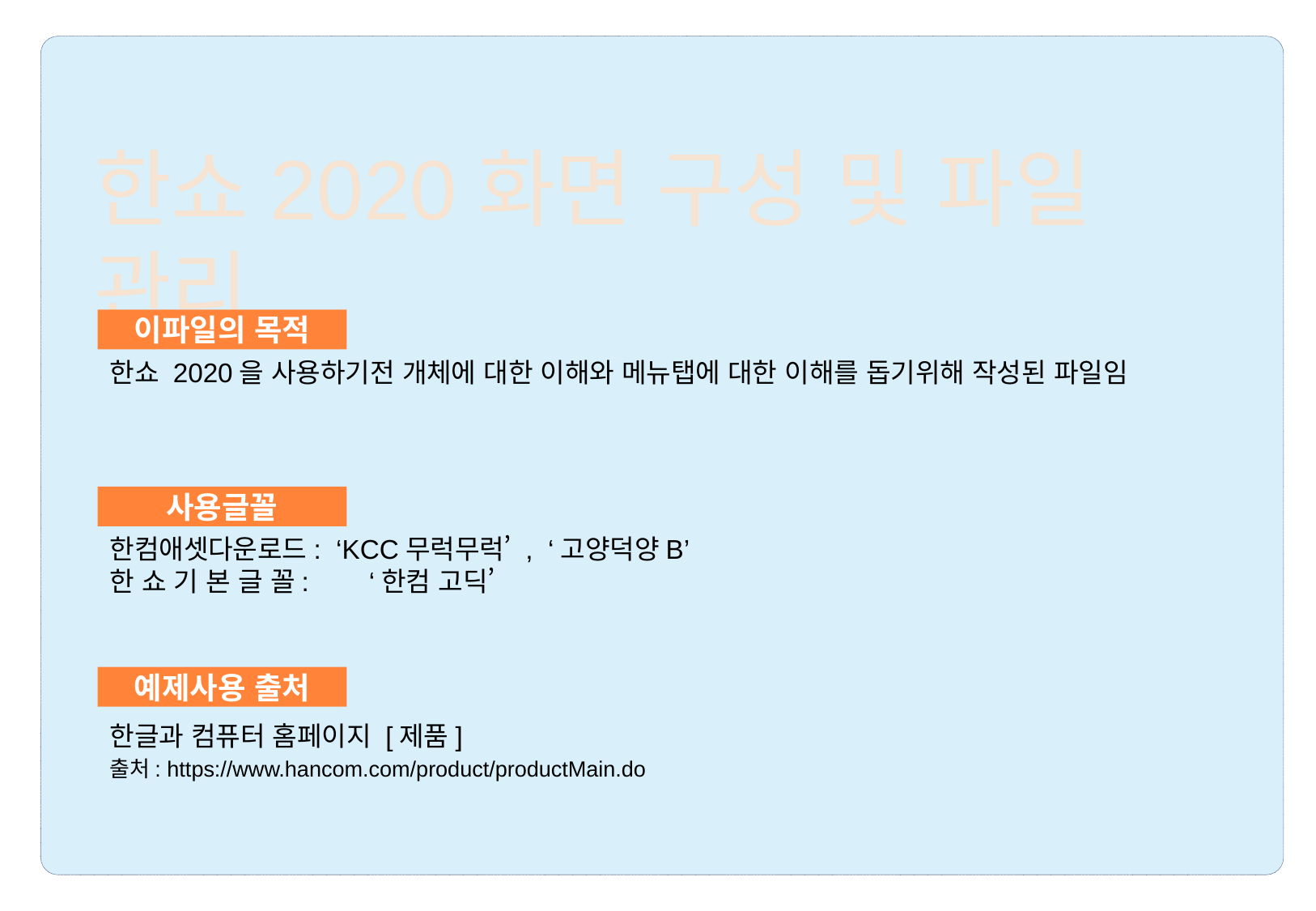

한쇼2020화면 구성 및 파일 관리
이파일의 목적
한쇼 2020을 사용하기전 개체에 대한 이해와 메뉴탭에 대한 이해를 돕기위해 작성된 파일임
사용글꼴
한컴애셋다운로드:  ‘KCC무럭무럭’ ,  ‘고양덕양B’
한 쇼 기 본 글 꼴:        ‘한컴 고딕’
예제사용 출처
한글과 컴퓨터 홈페이지 [제품]
출처: https://www.hancom.com/product/productMain.do